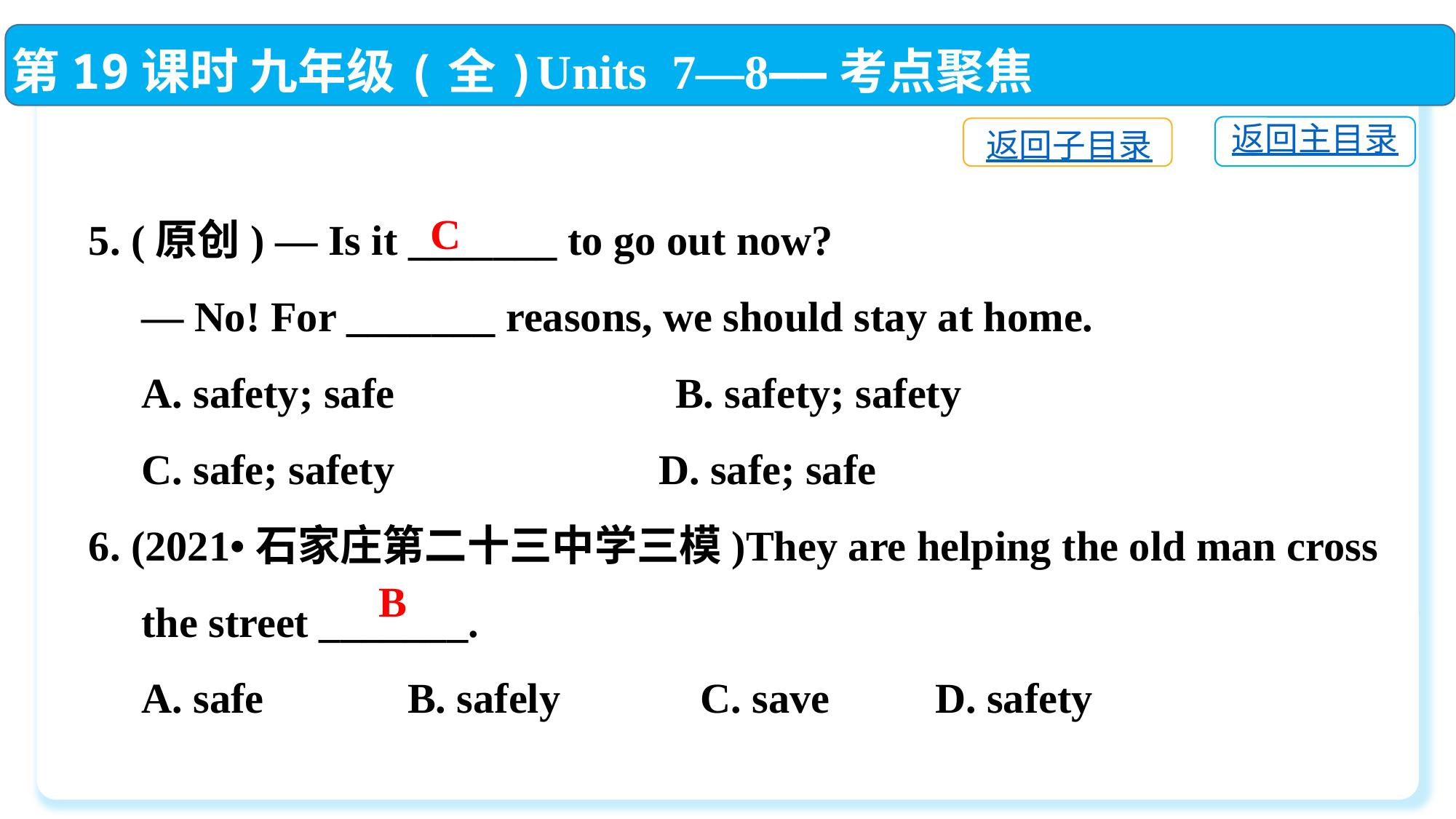

第19课时 九年级(全)Units  7—8——考点聚焦

返回主目录

返回子目录
5. (原创) — Is it _______ to go out now?
     — No! For _______ reasons, we should stay at home.
     A. safety; safe　　　　　     B. safety; safety
     C. safe; safety	                       D. safe; safe
6. (2021•石家庄第二十三中学三模)They are helping the old man cross
     the street _______.
     A. safe　　    B. safely　        C. save　　D. safety
C

B